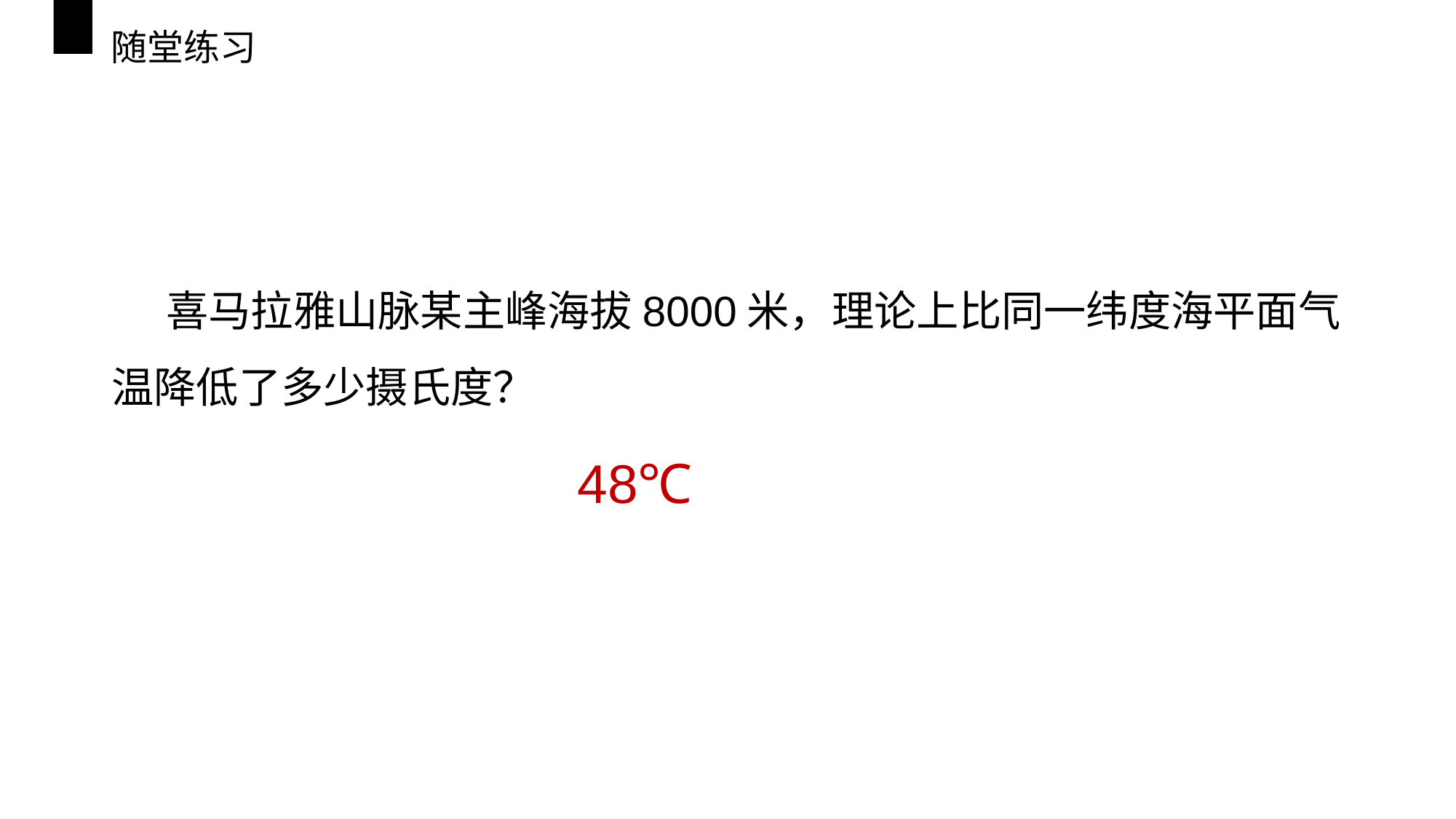

# 随堂练习
喜马拉雅山脉某主峰海拔8000米，理论上比同一纬度海平面气温降低了多少摄氏度？
48℃